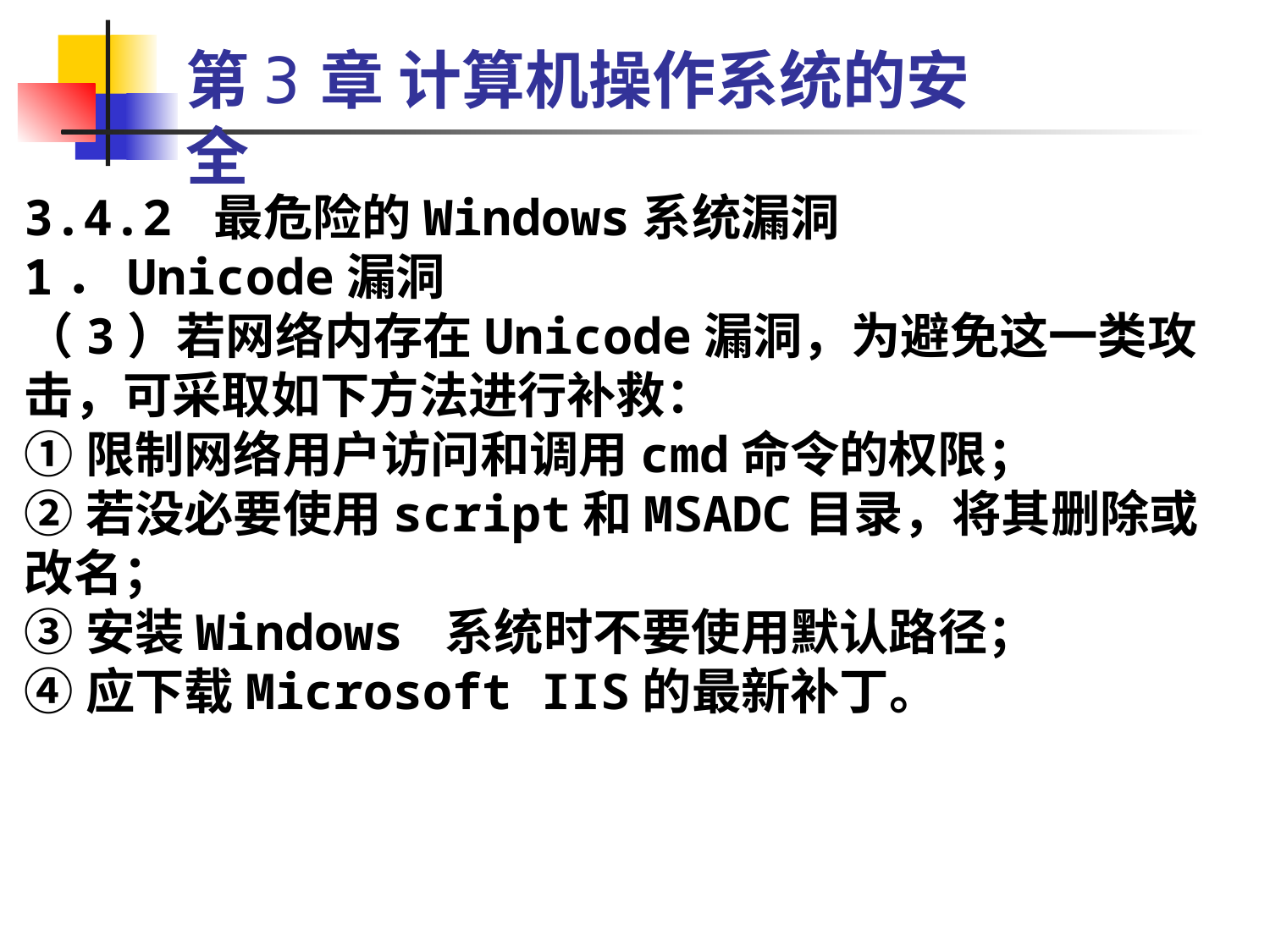

第3章 计算机操作系统的安全
3.4.2 最危险的Windows系统漏洞
1．Unicode漏洞
（3）若网络内存在Unicode漏洞，为避免这一类攻击，可采取如下方法进行补救：
①限制网络用户访问和调用cmd命令的权限；
②若没必要使用script和MSADC目录，将其删除或改名；
③安装Windows 系统时不要使用默认路径；
④应下载Microsoft IIS的最新补丁。